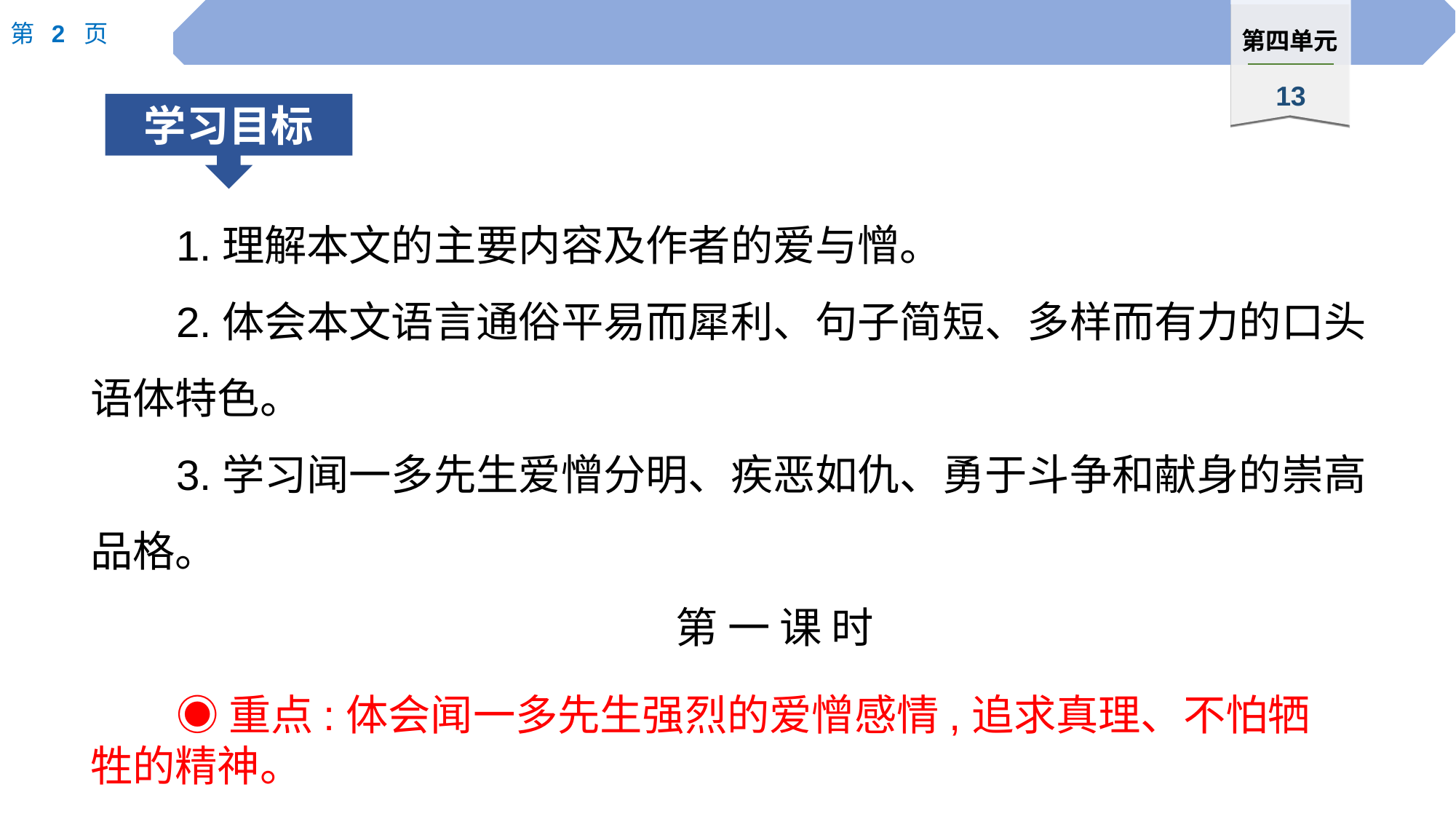

1.理解本文的主要内容及作者的爱与憎。
2.体会本文语言通俗平易而犀利、句子简短、多样而有力的口头语体特色。
3.学习闻一多先生爱憎分明、疾恶如仇、勇于斗争和献身的崇高品格。
第 一 课 时

◉重点:体会闻一多先生强烈的爱憎感情,追求真理、不怕牺牲的精神。